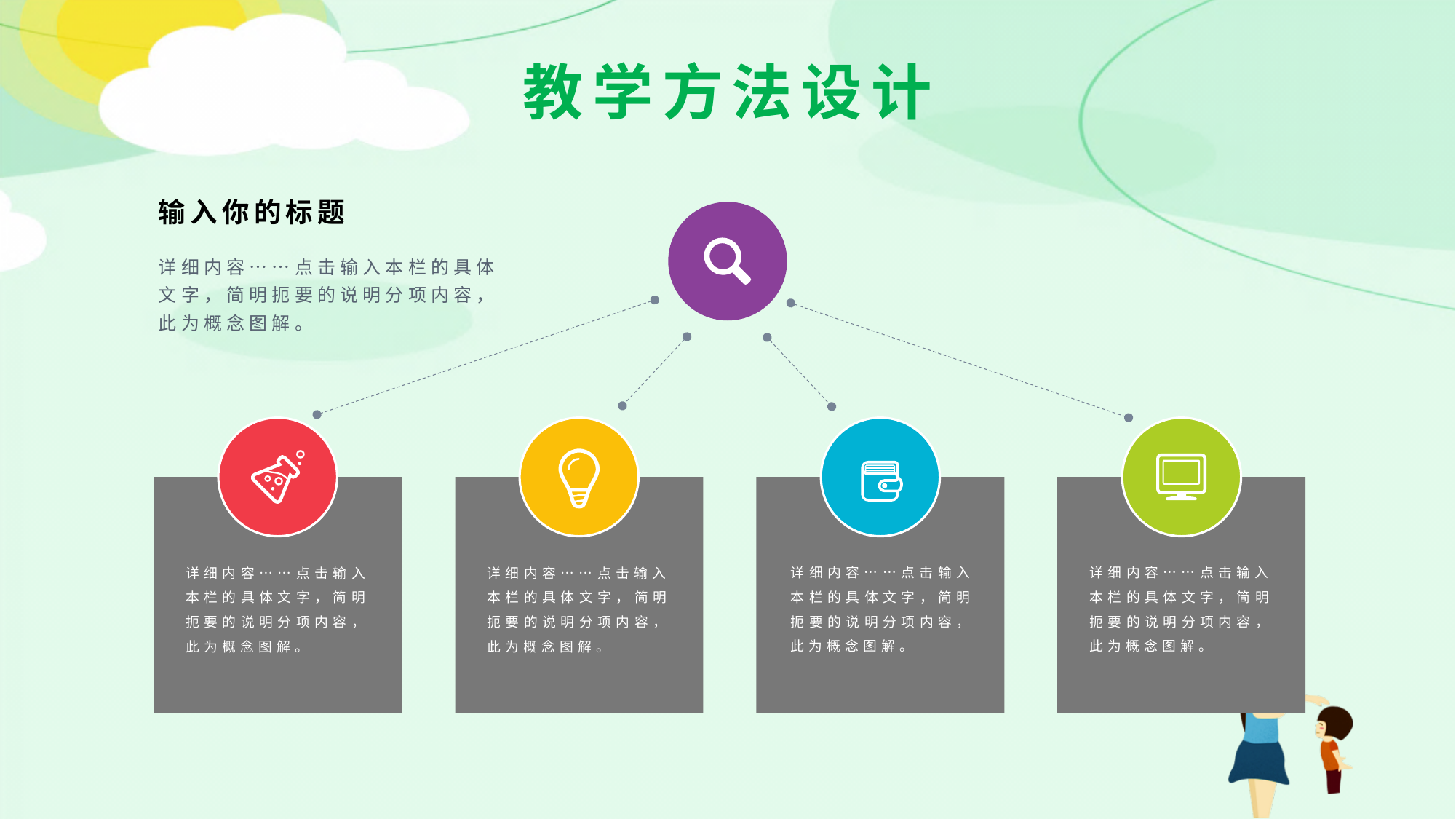

教学方法设计
输入你的标题

详细内容……点击输入本栏的具体文字，简明扼要的说明分项内容，此为概念图解。

详细内容……点击输入本栏的具体文字，简明扼要的说明分项内容，此为概念图解。
详细内容……点击输入本栏的具体文字，简明扼要的说明分项内容，此为概念图解。
详细内容……点击输入本栏的具体文字，简明扼要的说明分项内容，此为概念图解。
详细内容……点击输入本栏的具体文字，简明扼要的说明分项内容，此为概念图解。